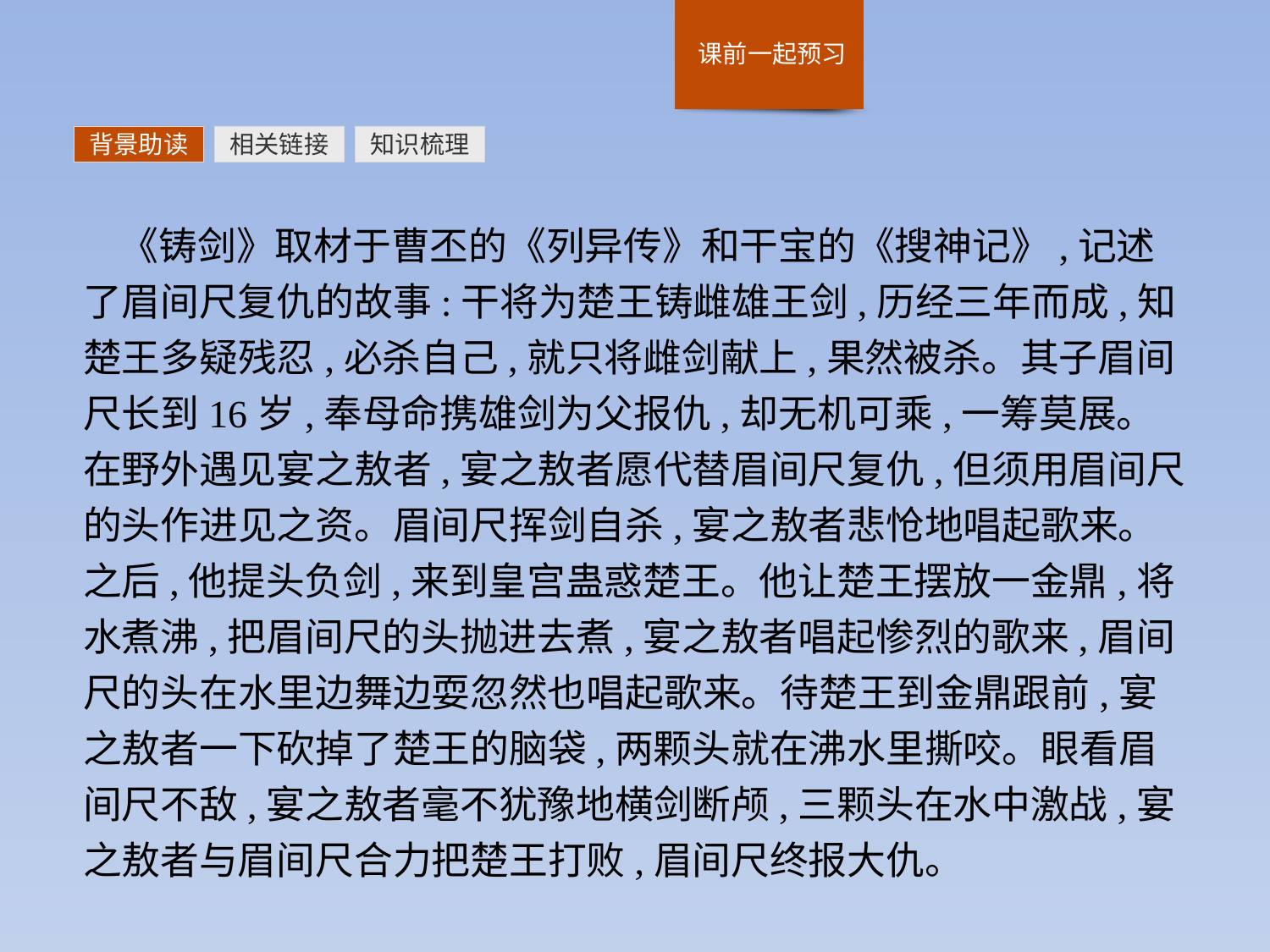

背景助读
相关链接
知识梳理
《铸剑》取材于曹丕的《列异传》和干宝的《搜神记》,记述了眉间尺复仇的故事:干将为楚王铸雌雄王剑,历经三年而成,知楚王多疑残忍,必杀自己,就只将雌剑献上,果然被杀。其子眉间尺长到16岁,奉母命携雄剑为父报仇,却无机可乘,一筹莫展。在野外遇见宴之敖者,宴之敖者愿代替眉间尺复仇,但须用眉间尺的头作进见之资。眉间尺挥剑自杀,宴之敖者悲怆地唱起歌来。之后,他提头负剑,来到皇宫蛊惑楚王。他让楚王摆放一金鼎,将水煮沸,把眉间尺的头抛进去煮,宴之敖者唱起惨烈的歌来,眉间尺的头在水里边舞边耍忽然也唱起歌来。待楚王到金鼎跟前,宴之敖者一下砍掉了楚王的脑袋,两颗头就在沸水里撕咬。眼看眉间尺不敌,宴之敖者毫不犹豫地横剑断颅,三颗头在水中激战,宴之敖者与眉间尺合力把楚王打败,眉间尺终报大仇。